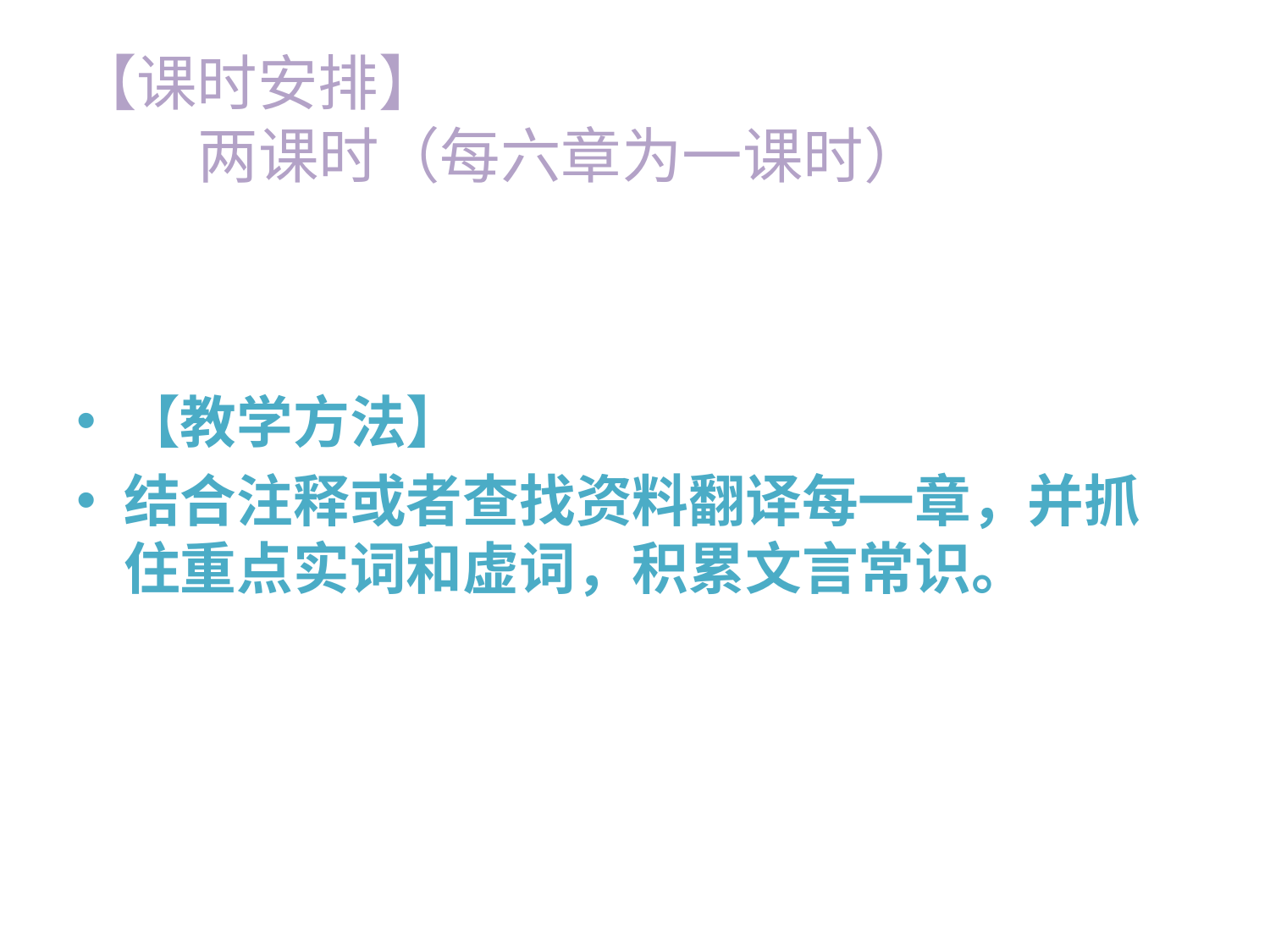

# 【课时安排】 两课时（每六章为一课时）

【教学方法】
结合注释或者查找资料翻译每一章，并抓住重点实词和虚词，积累文言常识。